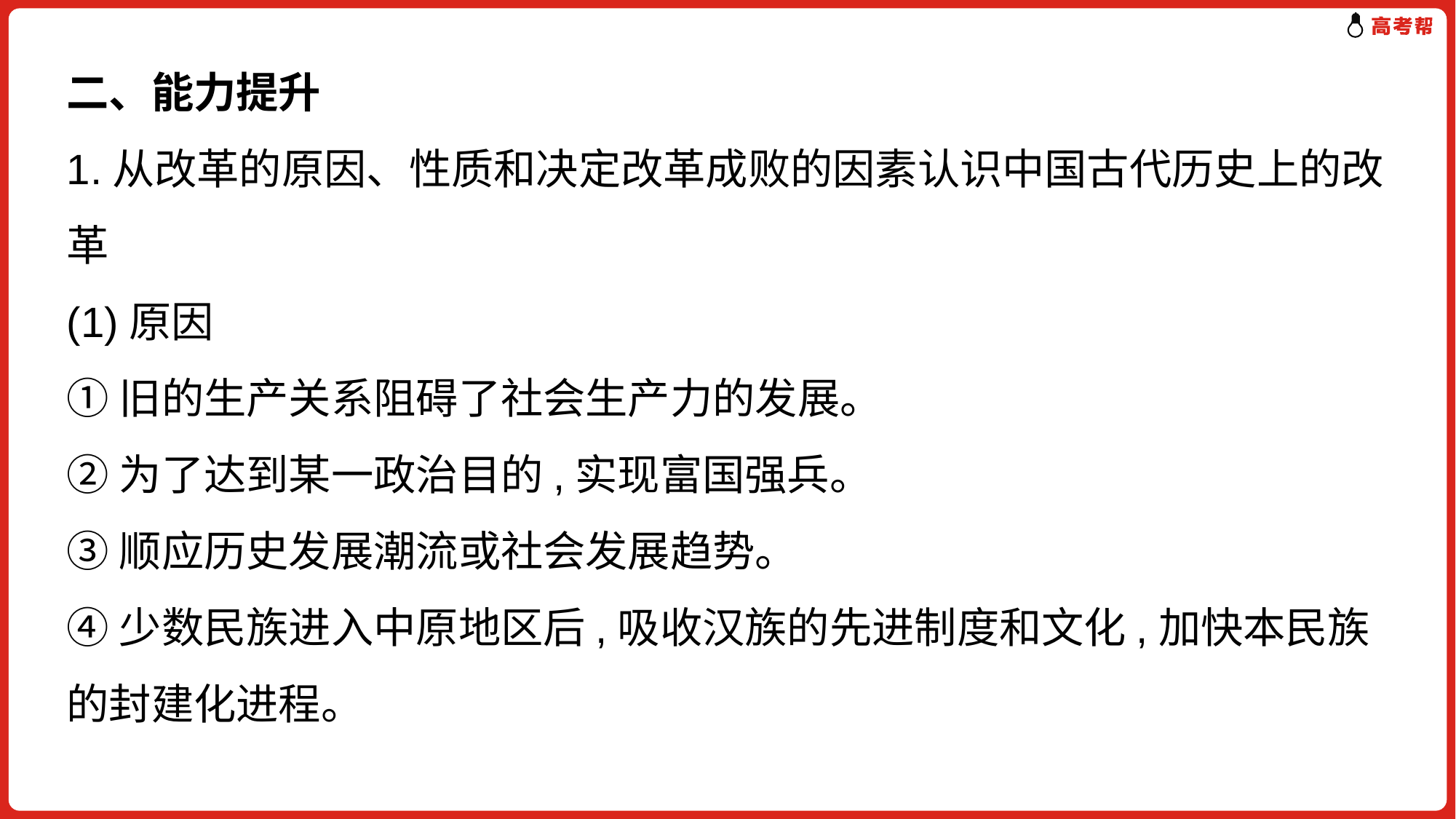

二、能力提升
1.从改革的原因、性质和决定改革成败的因素认识中国古代历史上的改革
(1)原因
①旧的生产关系阻碍了社会生产力的发展。
②为了达到某一政治目的,实现富国强兵。
③顺应历史发展潮流或社会发展趋势。
④少数民族进入中原地区后,吸收汉族的先进制度和文化,加快本民族的封建化进程。